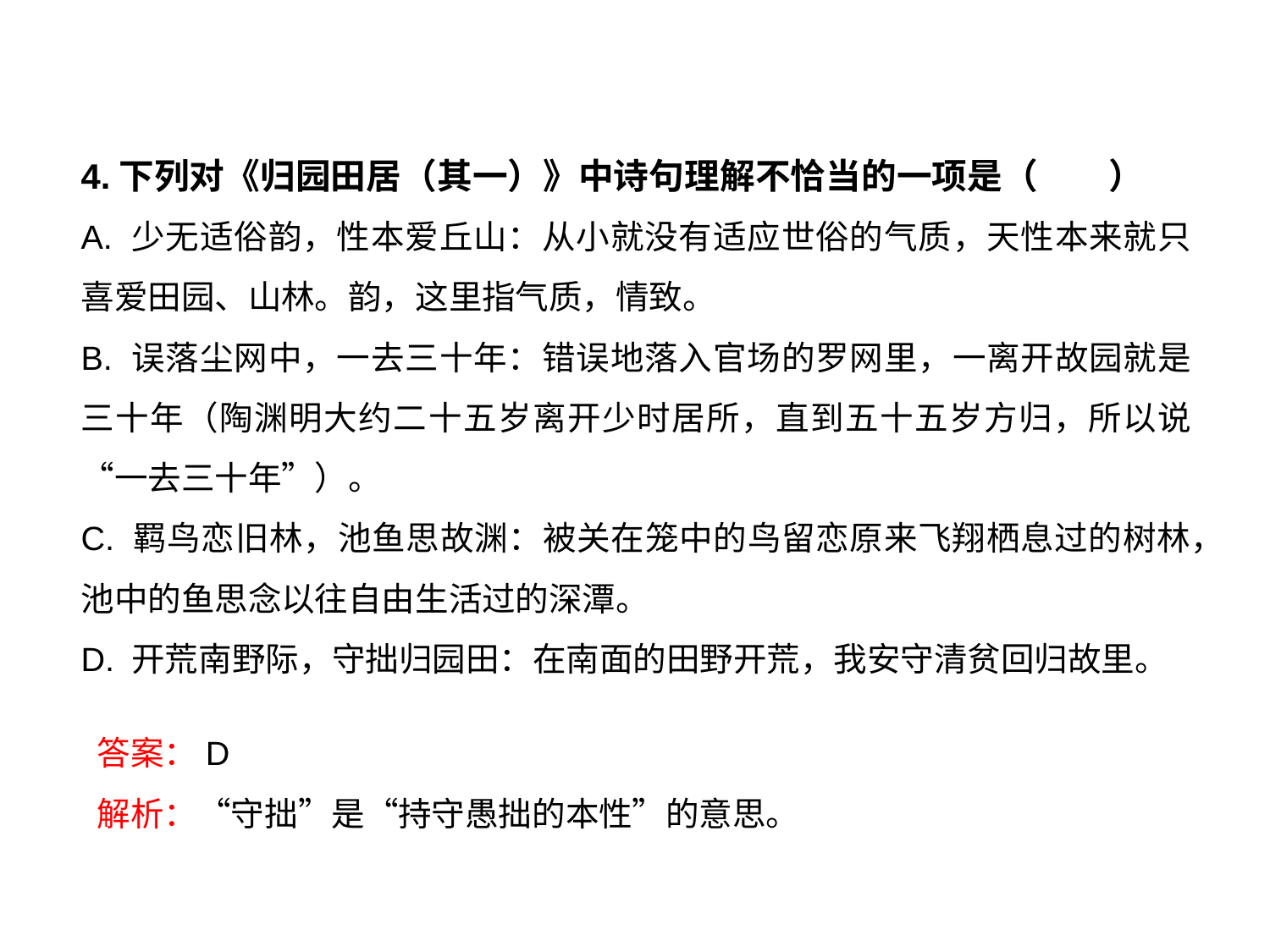

4.下列对《归园田居（其一）》中诗句理解不恰当的一项是（　　）
A. 少无适俗韵，性本爱丘山：从小就没有适应世俗的气质，天性本来就只喜爱田园、山林。韵，这里指气质，情致。
B. 误落尘网中，一去三十年：错误地落入官场的罗网里，一离开故园就是三十年（陶渊明大约二十五岁离开少时居所，直到五十五岁方归，所以说“一去三十年”）。
C. 羁鸟恋旧林，池鱼思故渊：被关在笼中的鸟留恋原来飞翔栖息过的树林，池中的鱼思念以往自由生活过的深潭。
D. 开荒南野际，守拙归园田：在南面的田野开荒，我安守清贫回归故里。
答案：D
解析：“守拙”是“持守愚拙的本性”的意思。